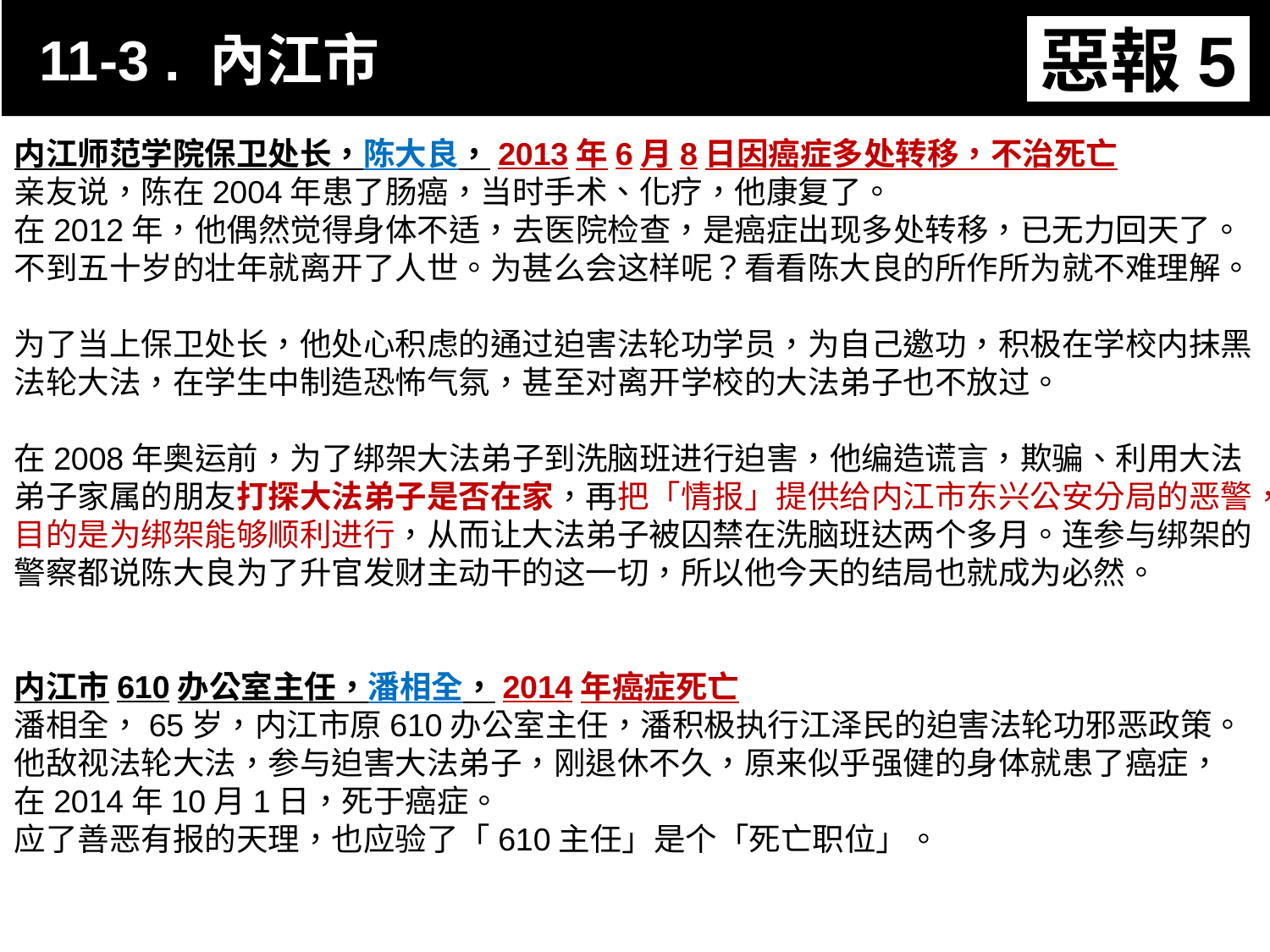

11-3 . 內江市
惡報5

11-3. XX市官員惡報實例
内江师范学院保卫处长，陈大良，2013年6月8日因癌症多处转移，不治死亡
亲友说，陈在2004年患了肠癌，当时手术、化疗，他康复了。
在2012年，他偶然觉得身体不适，去医院检查，是癌症出现多处转移，已无力回天了。不到五十岁的壮年就离开了人世。为甚么会这样呢？看看陈大良的所作所为就不难理解。

为了当上保卫处长，他处心积虑的通过迫害法轮功学员，为自己邀功，积极在学校内抹黑法轮大法，在学生中制造恐怖气氛，甚至对离开学校的大法弟子也不放过。

在2008年奥运前，为了绑架大法弟子到洗脑班进行迫害，他编造谎言，欺骗、利用大法弟子家属的朋友打探大法弟子是否在家，再把「情报」提供给内江市东兴公安分局的恶警，目的是为绑架能够顺利进行，从而让大法弟子被囚禁在洗脑班达两个多月。连参与绑架的警察都说陈大良为了升官发财主动干的这一切，所以他今天的结局也就成为必然。

内江市610办公室主任，潘相全，2014年癌症死亡
潘相全，65岁，内江市原610办公室主任，潘积极执行江泽民的迫害法轮功邪恶政策。
他敌视法轮大法，参与迫害大法弟子，刚退休不久，原来似乎强健的身体就患了癌症，
在2014年10月1日，死于癌症。
应了善恶有报的天理，也应验了「610主任」是个「死亡职位」。